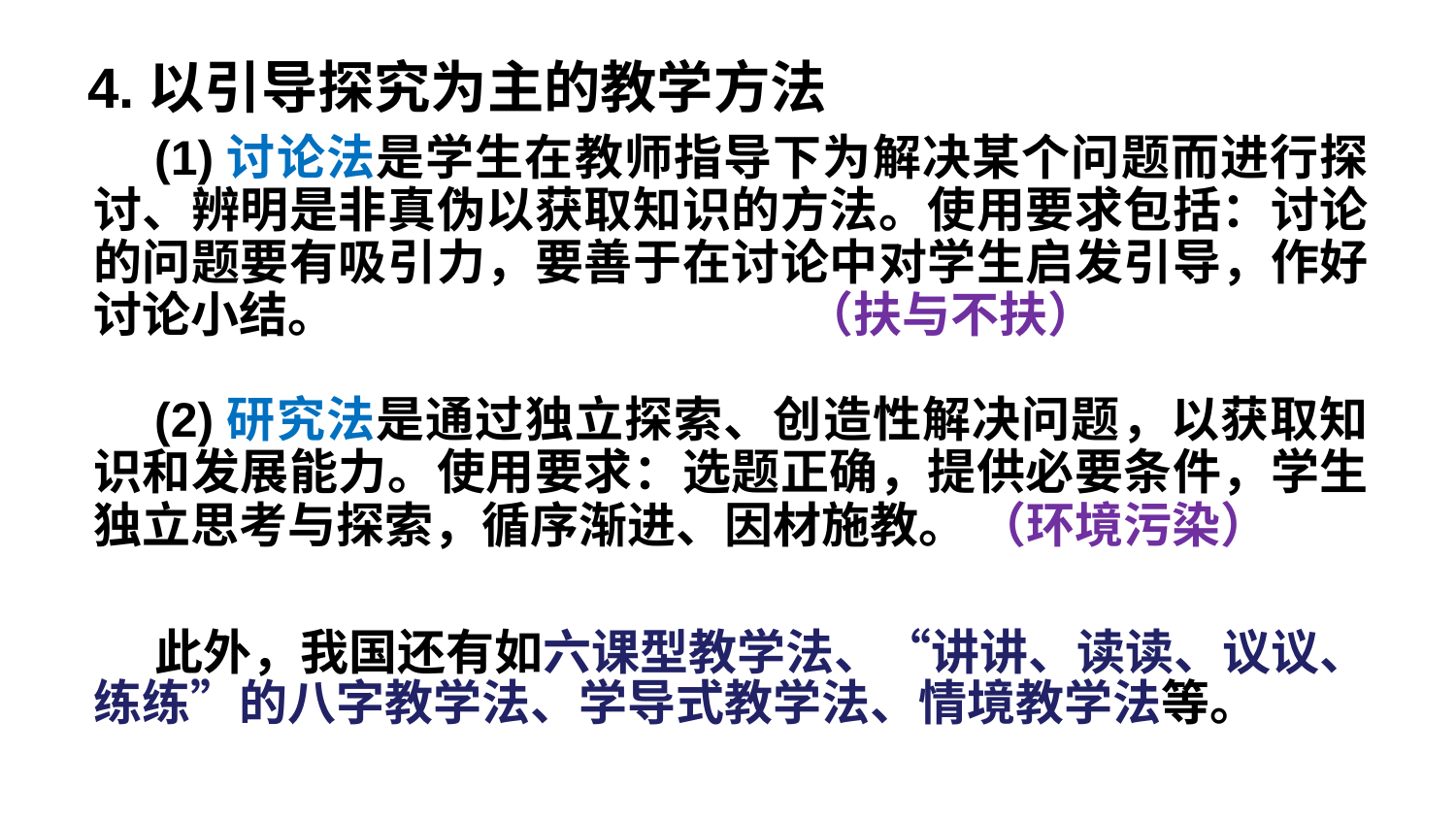

4.以引导探究为主的教学方法
(1)讨论法是学生在教师指导下为解决某个问题而进行探讨、辨明是非真伪以获取知识的方法。使用要求包括：讨论的问题要有吸引力，要善于在讨论中对学生启发引导，作好讨论小结。                                           （扶与不扶）

(2)研究法是通过独立探索、创造性解决问题，以获取知识和发展能力。使用要求：选题正确，提供必要条件，学生独立思考与探索，循序渐进、因材施教。 （环境污染）

此外，我国还有如六课型教学法、“讲讲、读读、议议、练练”的八字教学法、学导式教学法、情境教学法等。